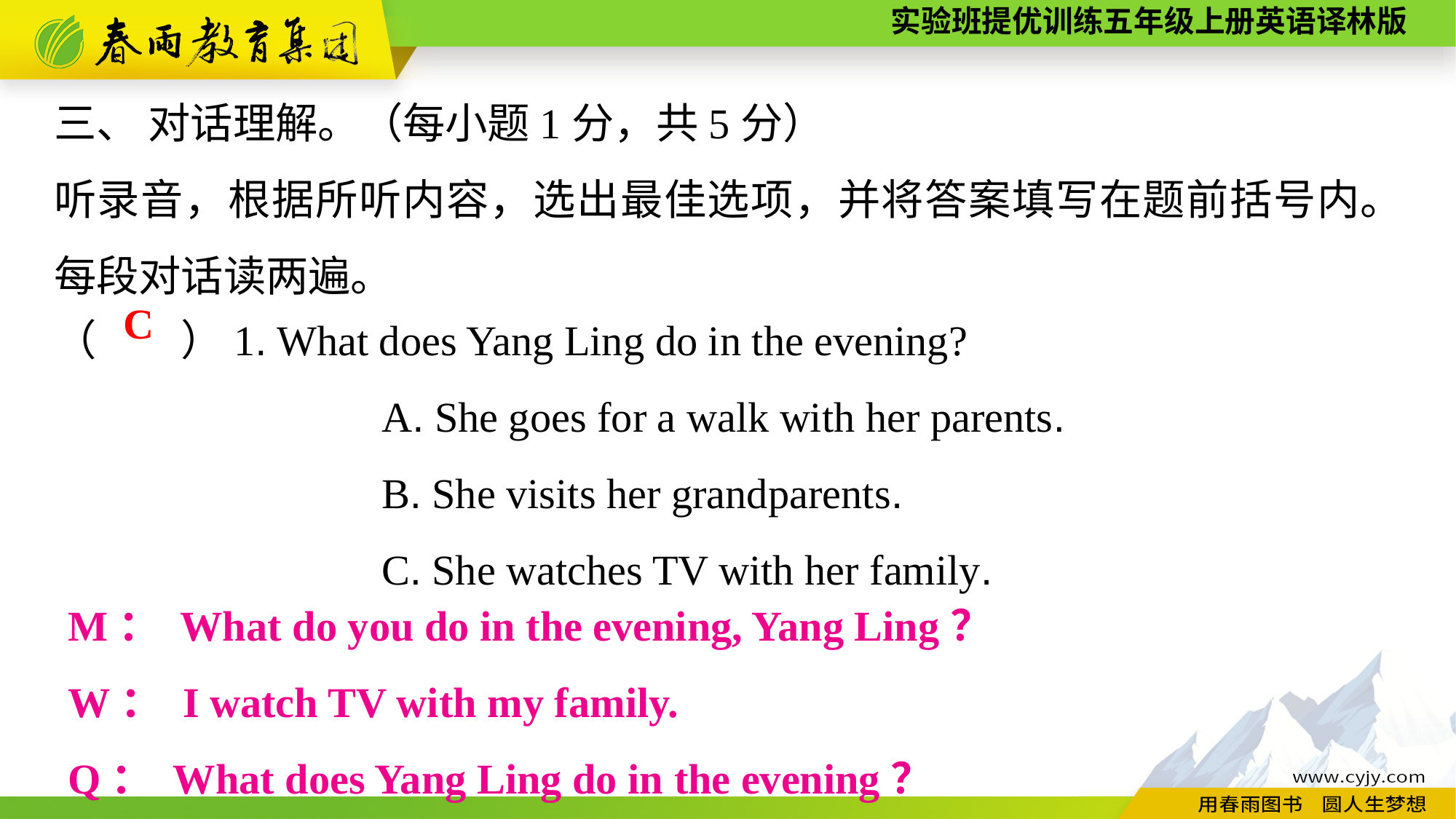

三、 对话理解。（每小题1分，共5分）
听录音，根据所听内容，选出最佳选项，并将答案填写在题前括号内。每段对话读两遍。
（　　）1. What does Yang Ling do in the evening?
			A. She goes for a walk with her parents.
			B. She visits her grandparents.
			C. She watches TV with her family.
C
M： What do you do in the evening, Yang Ling？
W： I watch TV with my family.
Q： What does Yang Ling do in the evening？